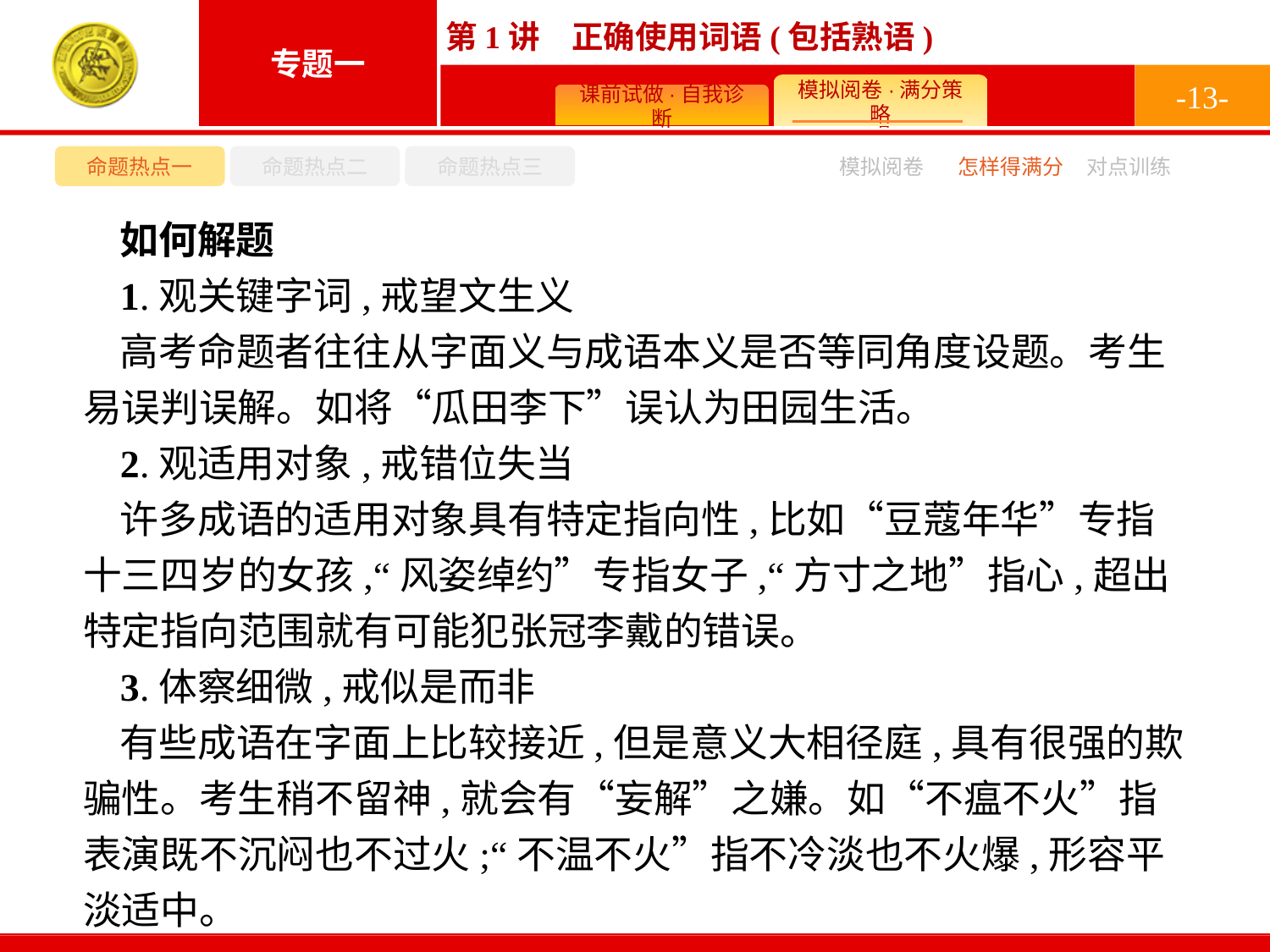

-13-
命题热点一
命题热点二
命题热点三
模拟阅卷
怎样得满分
对点训练
如何解题
1.观关键字词,戒望文生义
高考命题者往往从字面义与成语本义是否等同角度设题。考生易误判误解。如将“瓜田李下”误认为田园生活。
2.观适用对象,戒错位失当
许多成语的适用对象具有特定指向性,比如“豆蔻年华”专指十三四岁的女孩,“风姿绰约”专指女子,“方寸之地”指心,超出特定指向范围就有可能犯张冠李戴的错误。
3.体察细微,戒似是而非
有些成语在字面上比较接近,但是意义大相径庭,具有很强的欺骗性。考生稍不留神,就会有“妄解”之嫌。如“不瘟不火”指表演既不沉闷也不过火;“不温不火”指不冷淡也不火爆,形容平淡适中。